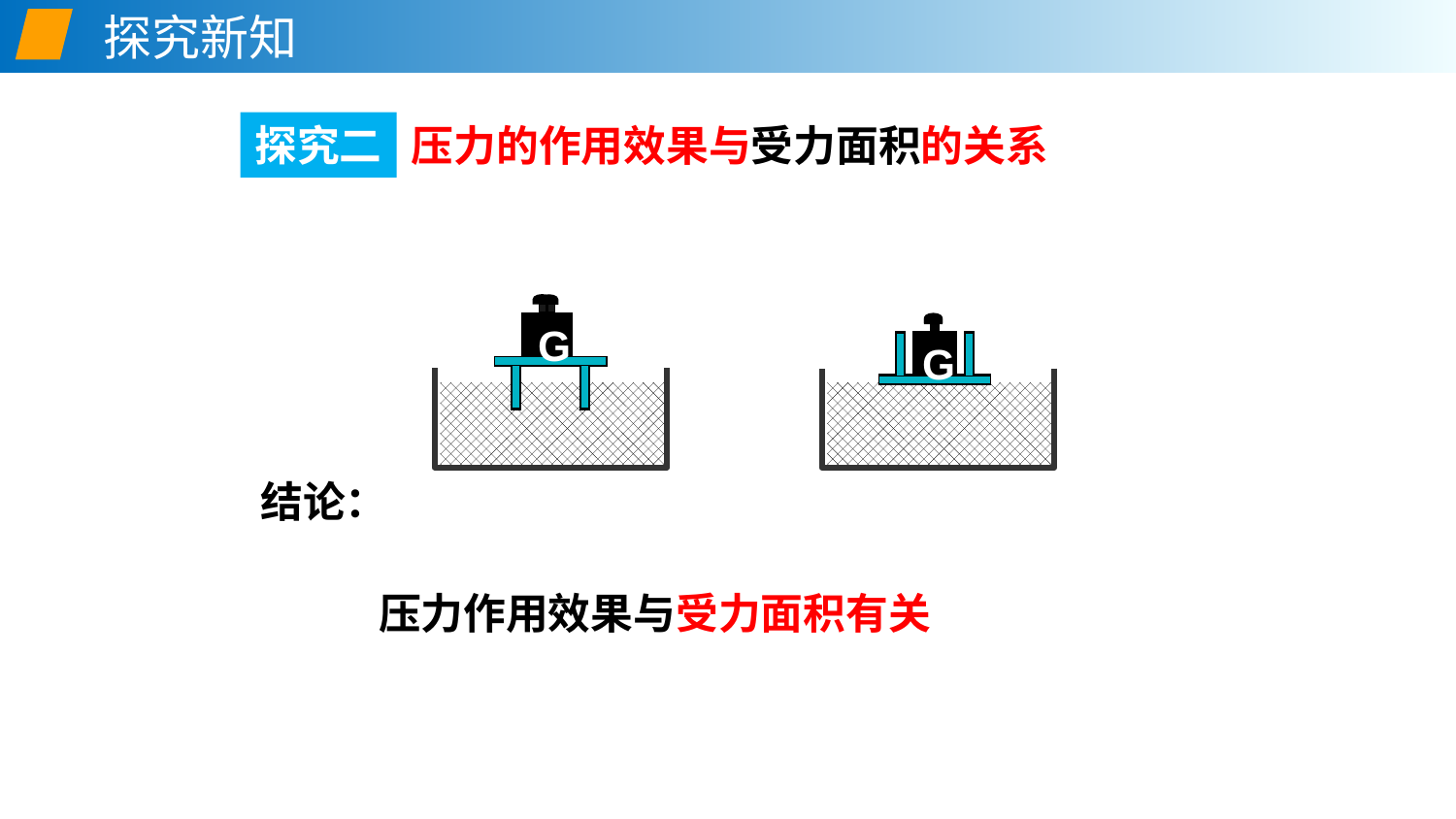

探究新知
探究二
压力的作用效果与受力面积的关系

G

G

G

G

结论：
压力作用效果与受力面积有关